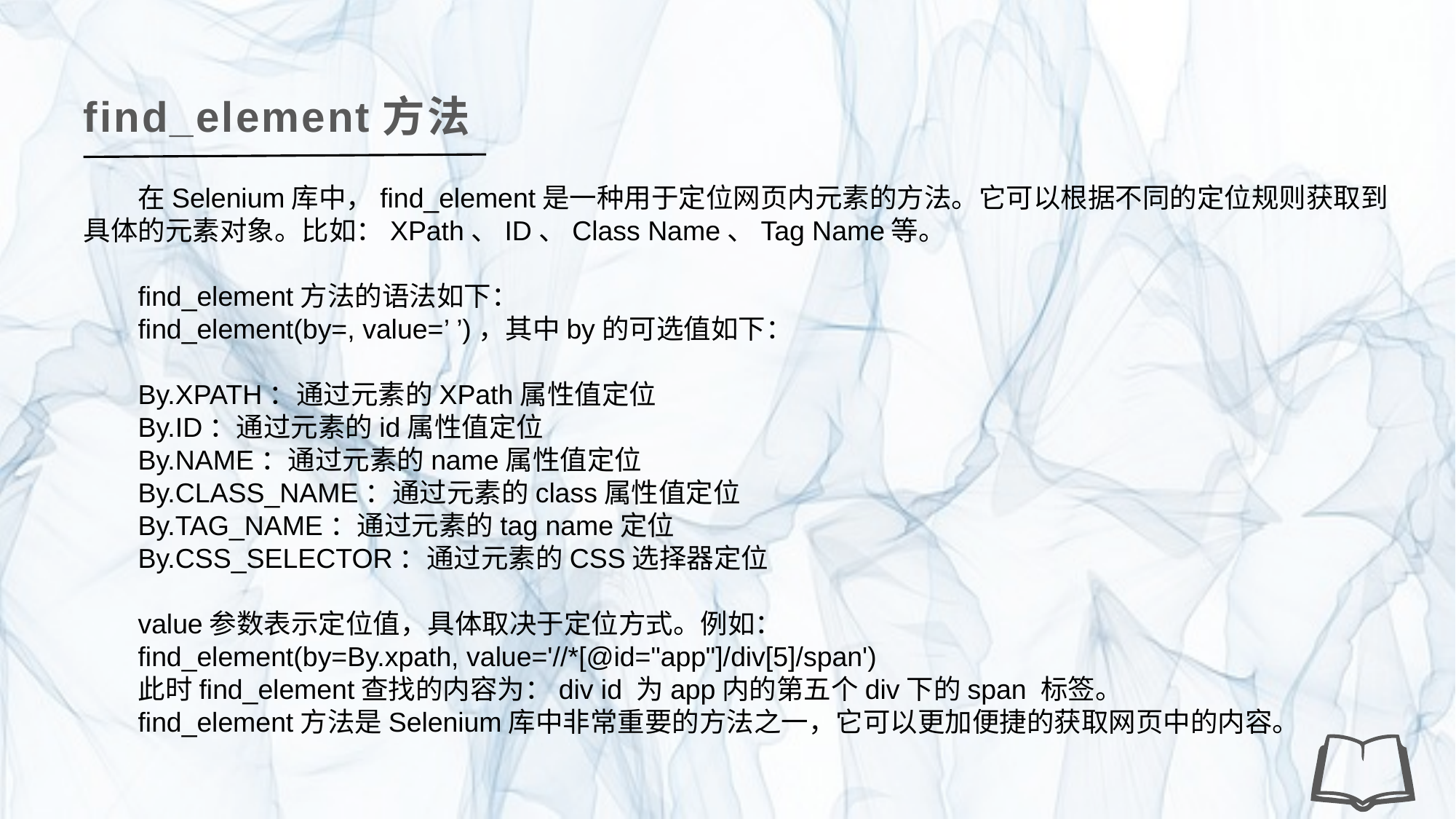

find_element方法
在Selenium库中，find_element是一种用于定位网页内元素的方法。它可以根据不同的定位规则获取到具体的元素对象。比如：XPath、ID、Class Name、Tag Name等。

find_element方法的语法如下：
find_element(by=, value=’ ’)，其中by的可选值如下：

By.XPATH：通过元素的XPath属性值定位
By.ID：通过元素的id属性值定位
By.NAME：通过元素的name属性值定位
By.CLASS_NAME：通过元素的class属性值定位
By.TAG_NAME：通过元素的tag name定位
By.CSS_SELECTOR：通过元素的CSS选择器定位

value参数表示定位值，具体取决于定位方式。例如：
find_element(by=By.xpath, value='//*[@id="app"]/div[5]/span')
此时find_element查找的内容为：div id 为app内的第五个div下的span 标签。
find_element方法是Selenium库中非常重要的方法之一，它可以更加便捷的获取网页中的内容。

20